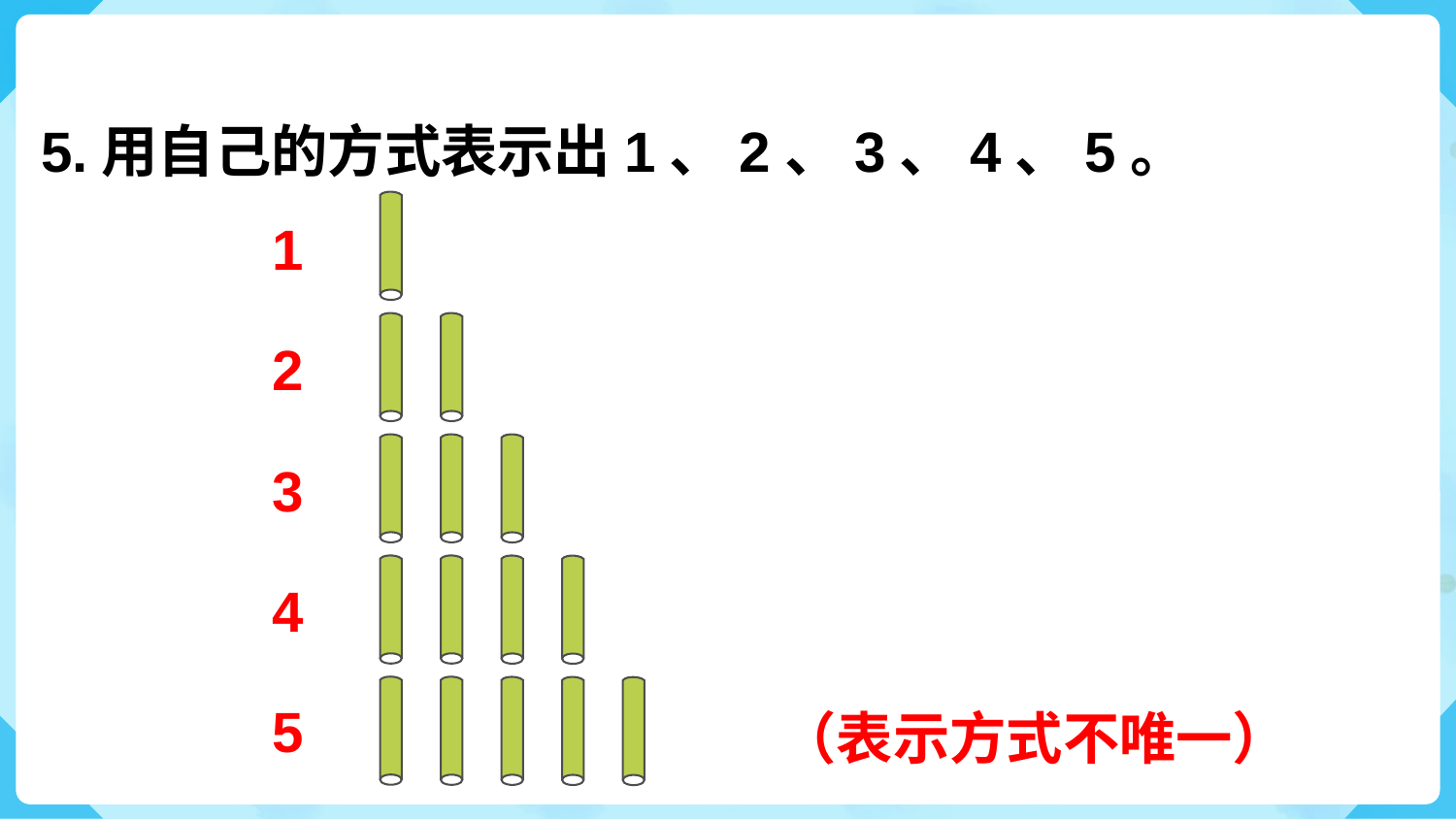

5.用自己的方式表示出1、2、3、4、5。

1

2

3

4

5
（表示方式不唯一）